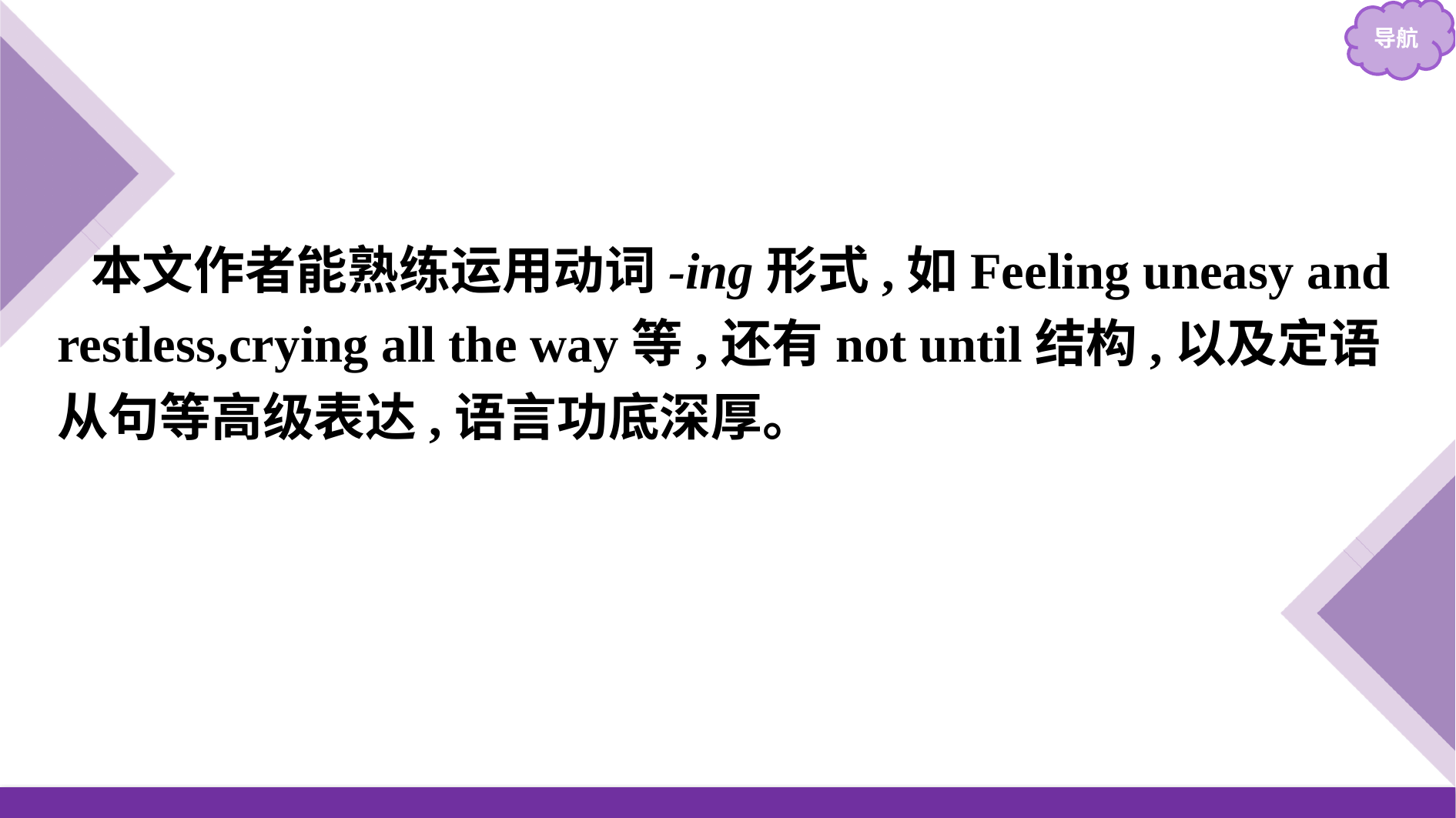

本文作者能熟练运用动词-ing形式,如Feeling uneasy and restless,crying all the way等,还有not until结构,以及定语从句等高级表达,语言功底深厚。